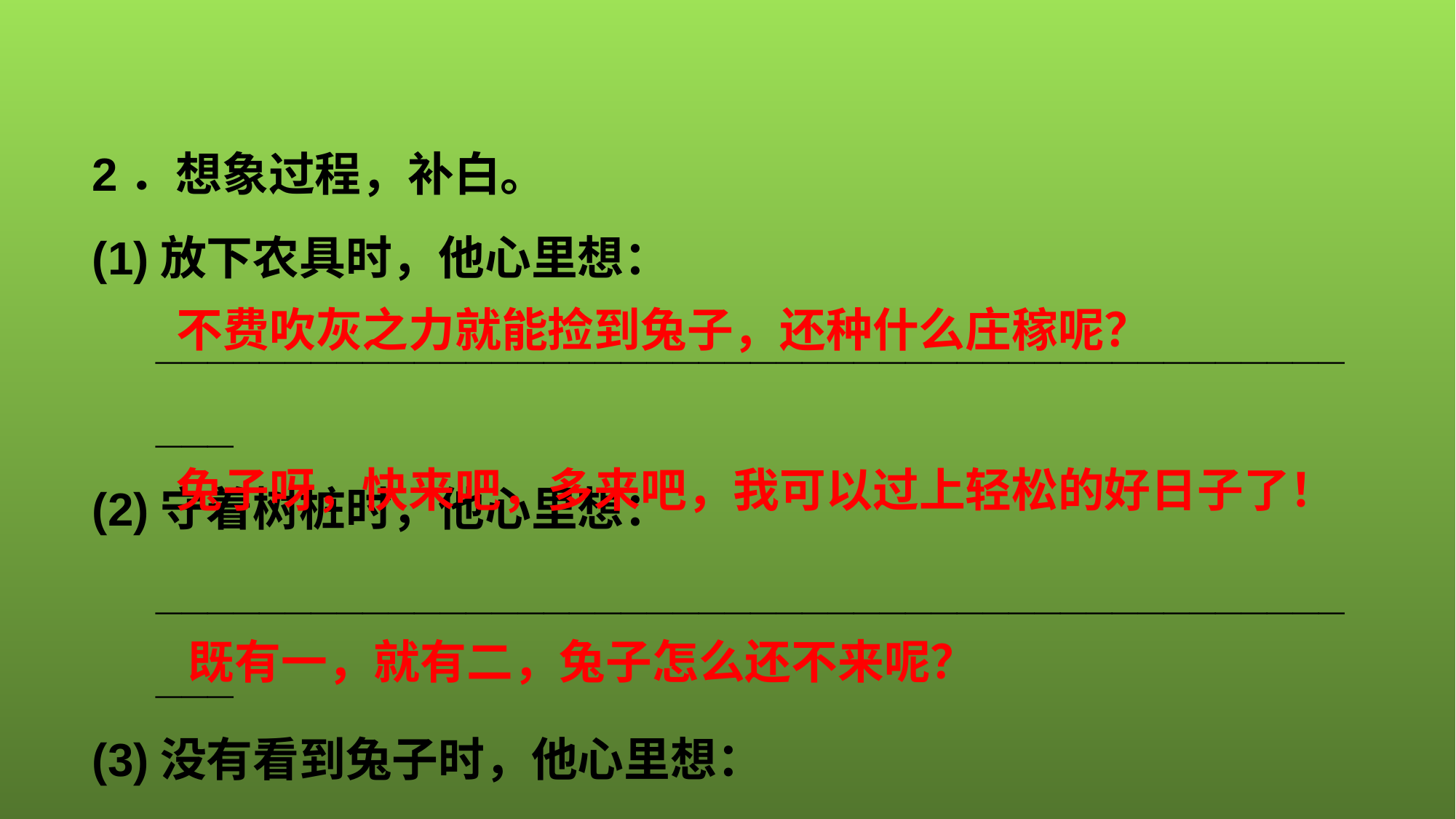

2．想象过程，补白。
(1)放下农具时，他心里想：_________________________________________________
(2)守着树桩时，他心里想：_________________________________________________
(3)没有看到兔子时，他心里想：_________________________________________________
不费吹灰之力就能捡到兔子，还种什么庄稼呢？
兔子呀，快来吧，多来吧，我可以过上轻松的好日子了！
既有一，就有二，兔子怎么还不来呢？